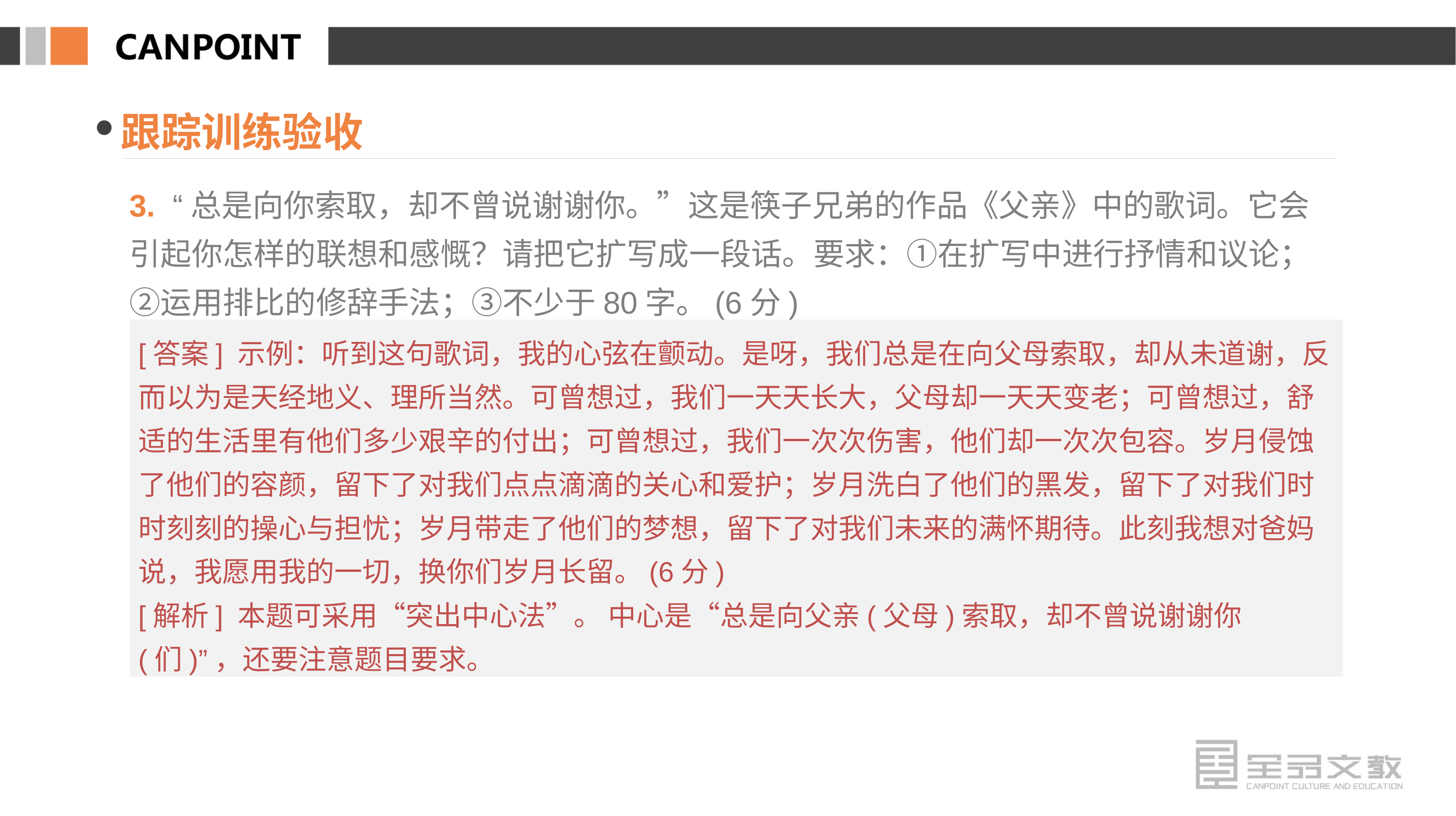

跟踪训练验收

3.  “总是向你索取，却不曾说谢谢你。”这是筷子兄弟的作品《父亲》中的歌词。它会引起你怎样的联想和感慨？请把它扩写成一段话。要求：①在扩写中进行抒情和议论；②运用排比的修辞手法；③不少于80字。(6分)

[答案] 示例：听到这句歌词，我的心弦在颤动。是呀，我们总是在向父母索取，却从未道谢，反而以为是天经地义、理所当然。可曾想过，我们一天天长大，父母却一天天变老；可曾想过，舒适的生活里有他们多少艰辛的付出；可曾想过，我们一次次伤害，他们却一次次包容。岁月侵蚀了他们的容颜，留下了对我们点点滴滴的关心和爱护；岁月洗白了他们的黑发，留下了对我们时时刻刻的操心与担忧；岁月带走了他们的梦想，留下了对我们未来的满怀期待。此刻我想对爸妈说，我愿用我的一切，换你们岁月长留。(6分)
[解析] 本题可采用“突出中心法”。 中心是“总是向父亲(父母)索取，却不曾说谢谢你(们)”，还要注意题目要求。